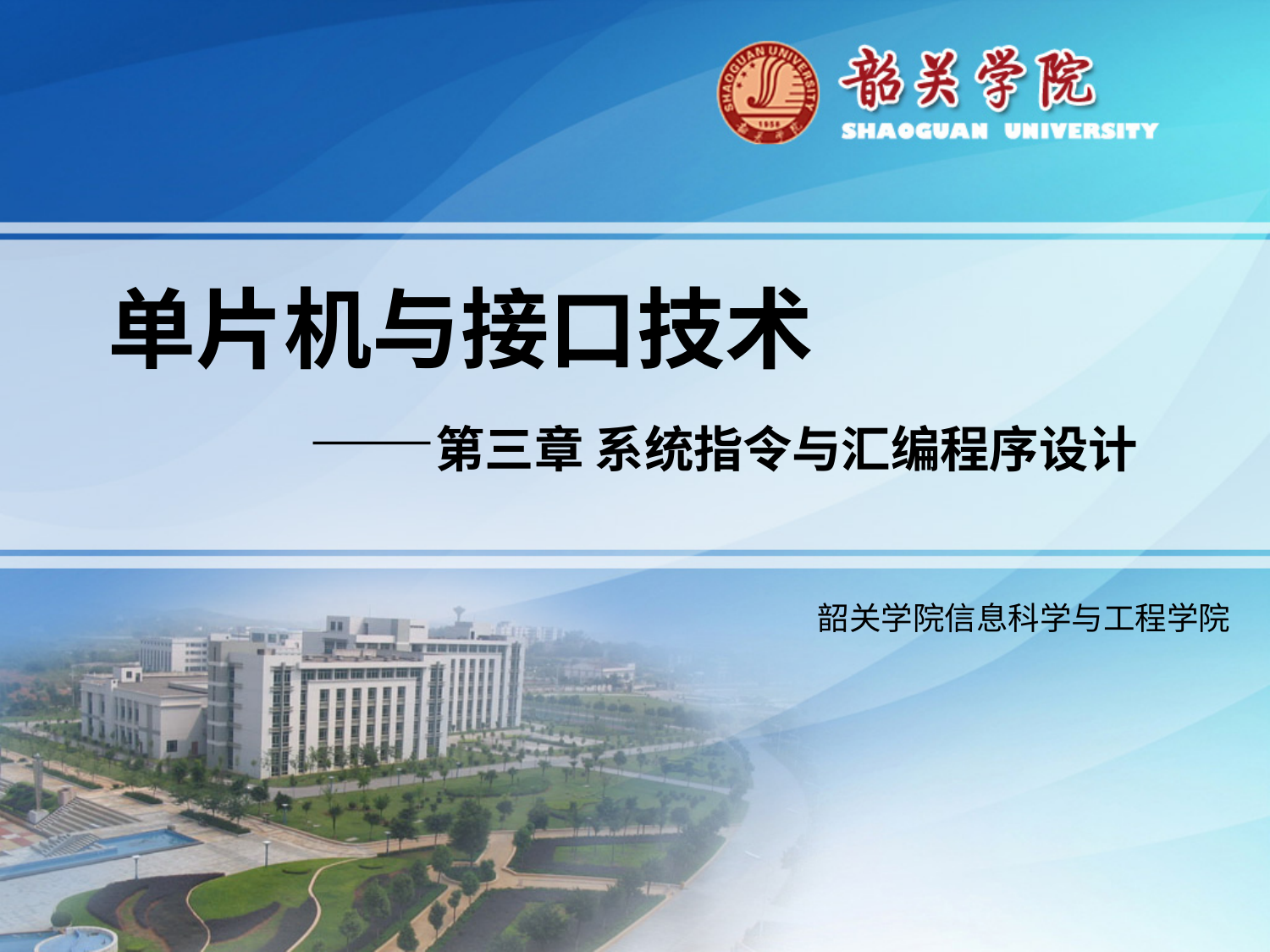

# 单片机与接口技术 ——第三章 系统指令与汇编程序设计
韶关学院信息科学与工程学院